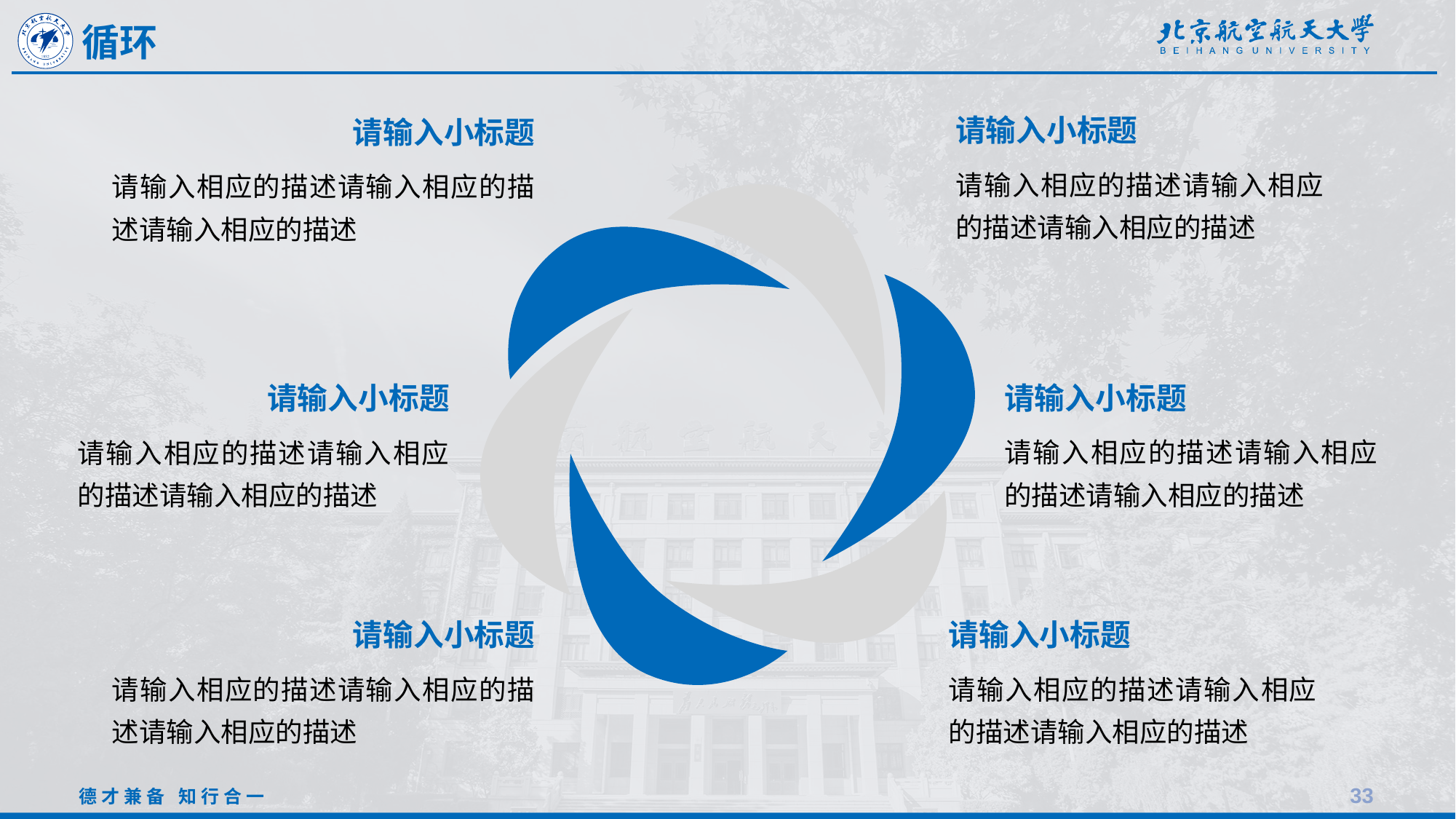

循环
请输入小标题
请输入相应的描述请输入相应的描述请输入相应的描述
请输入小标题
请输入相应的描述请输入相应的描述请输入相应的描述

请输入小标题
请输入相应的描述请输入相应的描述请输入相应的描述
请输入小标题
请输入相应的描述请输入相应的描述请输入相应的描述

请输入小标题
请输入相应的描述请输入相应的描述请输入相应的描述

请输入小标题
请输入相应的描述请输入相应的描述请输入相应的描述
33